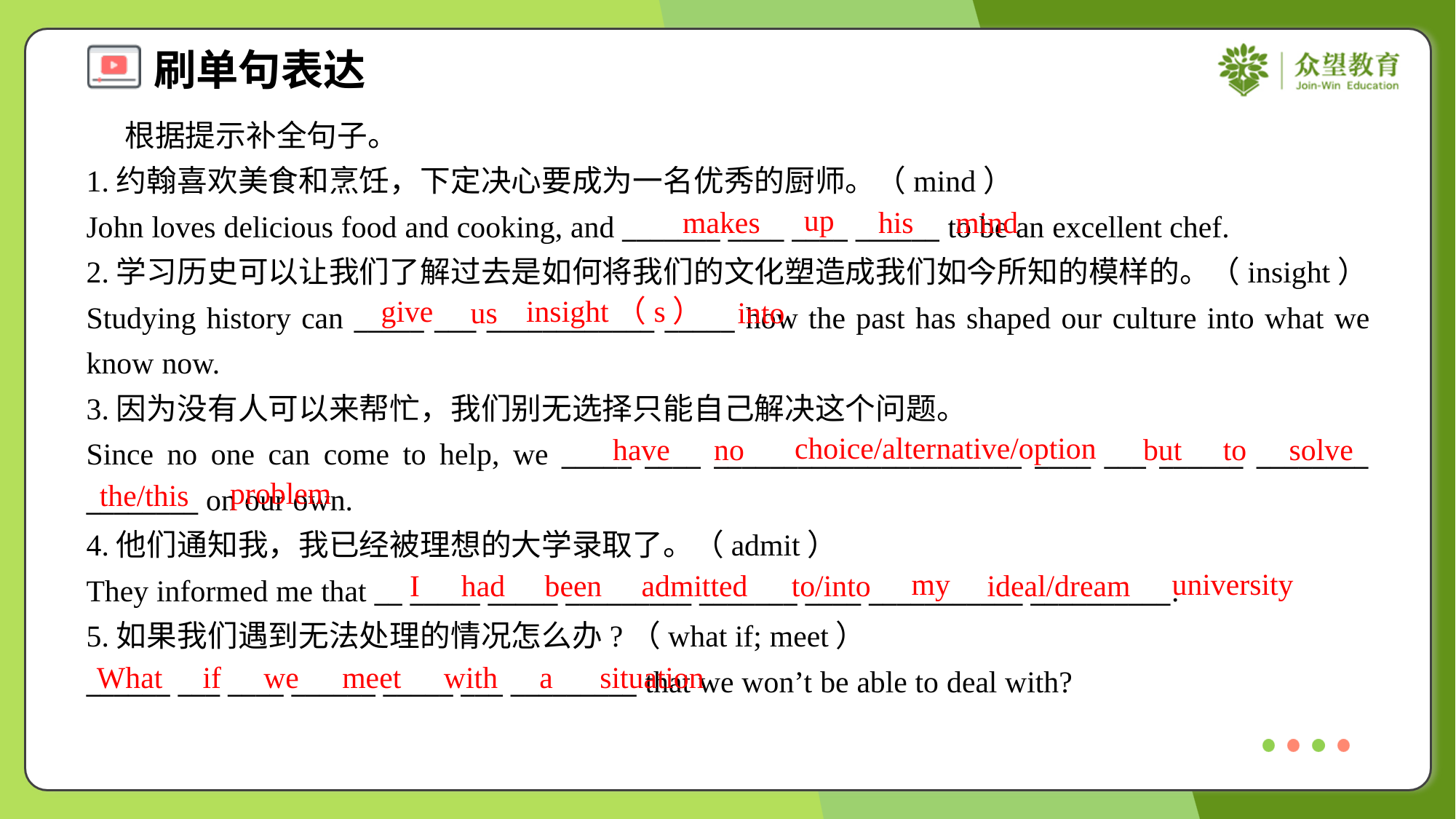

根据提示补全句子。
1.约翰喜欢美食和烹饪，下定决心要成为一名优秀的厨师。（mind）
John loves delicious food and cooking, and _______ ____ ____ ______ to be an excellent chef.
up
makes
his
mind
2.学习历史可以让我们了解过去是如何将我们的文化塑造成我们如今所知的模样的。（insight）
Studying history can _____ ___ ____________ _____ how the past has shaped our culture into what we know now.
give
insight（s）
us
into
3.因为没有人可以来帮忙，我们别无选择只能自己解决这个问题。
Since no one can come to help, we _____ ____ ______________________ ____ ___ ______ ________ ________ on our own.
choice/alternative/option
have
no
but
to
solve
problem
the/this
4.他们通知我，我已经被理想的大学录取了。（admit）
They informed me that __ _____ _____ _________ _______ ____ ___________ __________.
5.如果我们遇到无法处理的情况怎么办?（what if; meet）
______ ___ ____ ______ _____ ___ _________ that we won’t be able to deal with?
my
university
I
had
been
admitted
to/into
ideal/dream
What
if
we
meet
with
a
situation